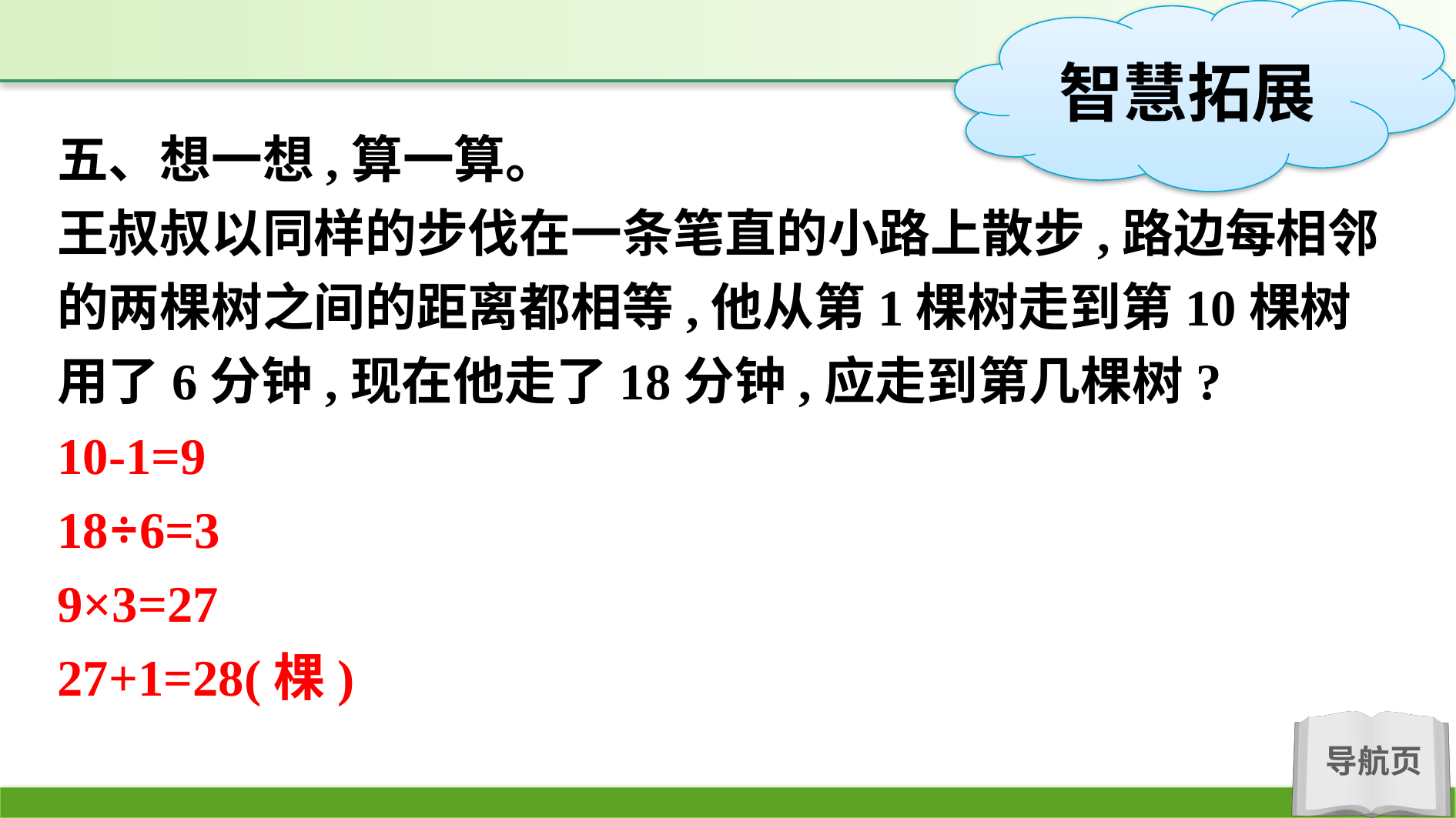

五、想一想,算一算。
王叔叔以同样的步伐在一条笔直的小路上散步,路边每相邻的两棵树之间的距离都相等,他从第1棵树走到第10棵树用了6分钟,现在他走了18分钟,应走到第几棵树?
10-1=9
18÷6=3
9×3=27
27+1=28(棵)